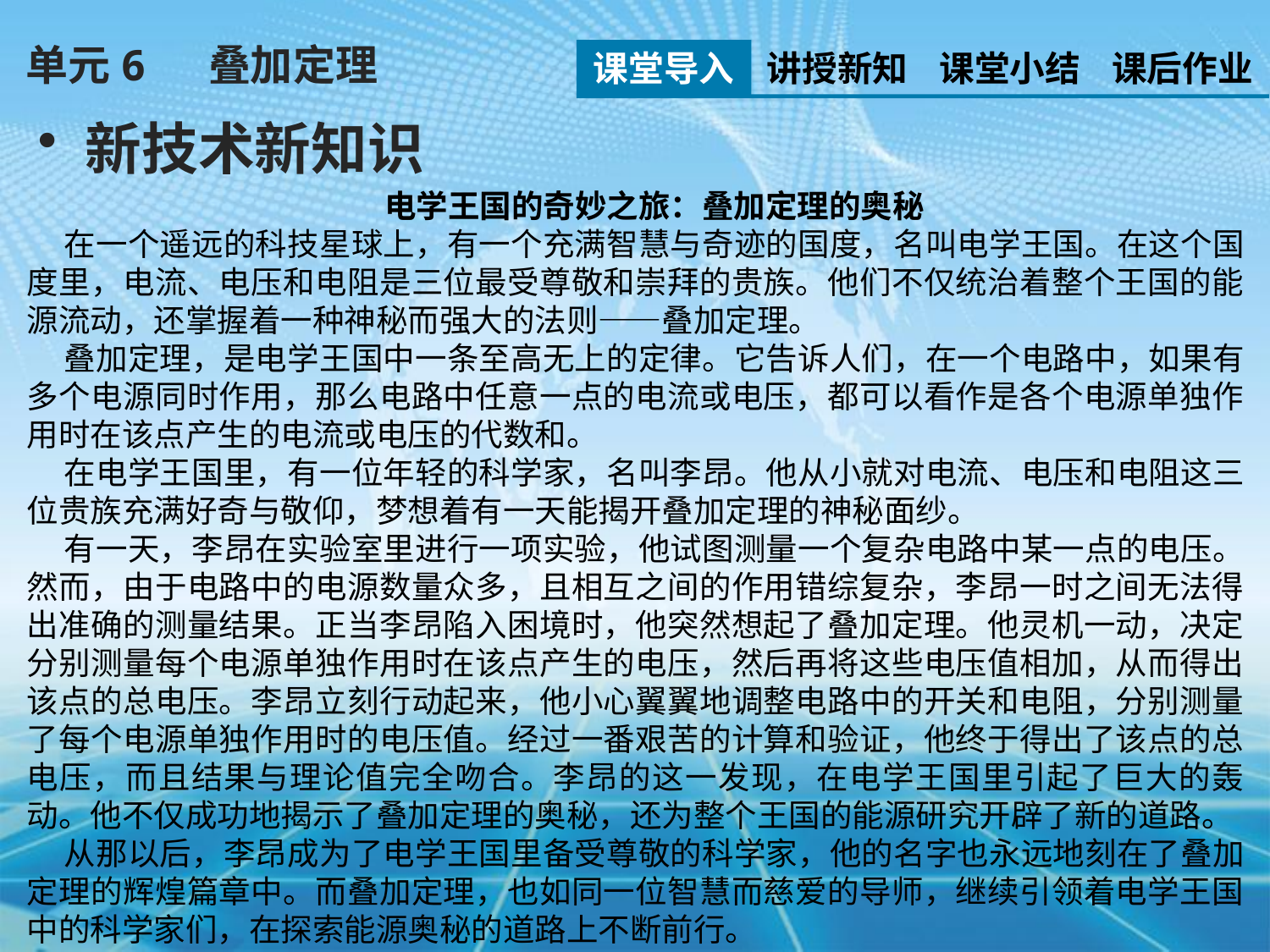

单元6　 叠加定理
课堂导入
讲授新知
课堂小结
课后作业
新技术新知识

电学王国的奇妙之旅：叠加定理的奥秘
在一个遥远的科技星球上，有一个充满智慧与奇迹的国度，名叫电学王国。在这个国度里，电流、电压和电阻是三位最受尊敬和崇拜的贵族。他们不仅统治着整个王国的能源流动，还掌握着一种神秘而强大的法则——叠加定理。
叠加定理，是电学王国中一条至高无上的定律。它告诉人们，在一个电路中，如果有多个电源同时作用，那么电路中任意一点的电流或电压，都可以看作是各个电源单独作用时在该点产生的电流或电压的代数和。
在电学王国里，有一位年轻的科学家，名叫李昂。他从小就对电流、电压和电阻这三位贵族充满好奇与敬仰，梦想着有一天能揭开叠加定理的神秘面纱。
有一天，李昂在实验室里进行一项实验，他试图测量一个复杂电路中某一点的电压。然而，由于电路中的电源数量众多，且相互之间的作用错综复杂，李昂一时之间无法得出准确的测量结果。正当李昂陷入困境时，他突然想起了叠加定理。他灵机一动，决定分别测量每个电源单独作用时在该点产生的电压，然后再将这些电压值相加，从而得出该点的总电压。李昂立刻行动起来，他小心翼翼地调整电路中的开关和电阻，分别测量了每个电源单独作用时的电压值。经过一番艰苦的计算和验证，他终于得出了该点的总电压，而且结果与理论值完全吻合。李昂的这一发现，在电学王国里引起了巨大的轰动。他不仅成功地揭示了叠加定理的奥秘，还为整个王国的能源研究开辟了新的道路。
从那以后，李昂成为了电学王国里备受尊敬的科学家，他的名字也永远地刻在了叠加定理的辉煌篇章中。而叠加定理，也如同一位智慧而慈爱的导师，继续引领着电学王国中的科学家们，在探索能源奥秘的道路上不断前行。